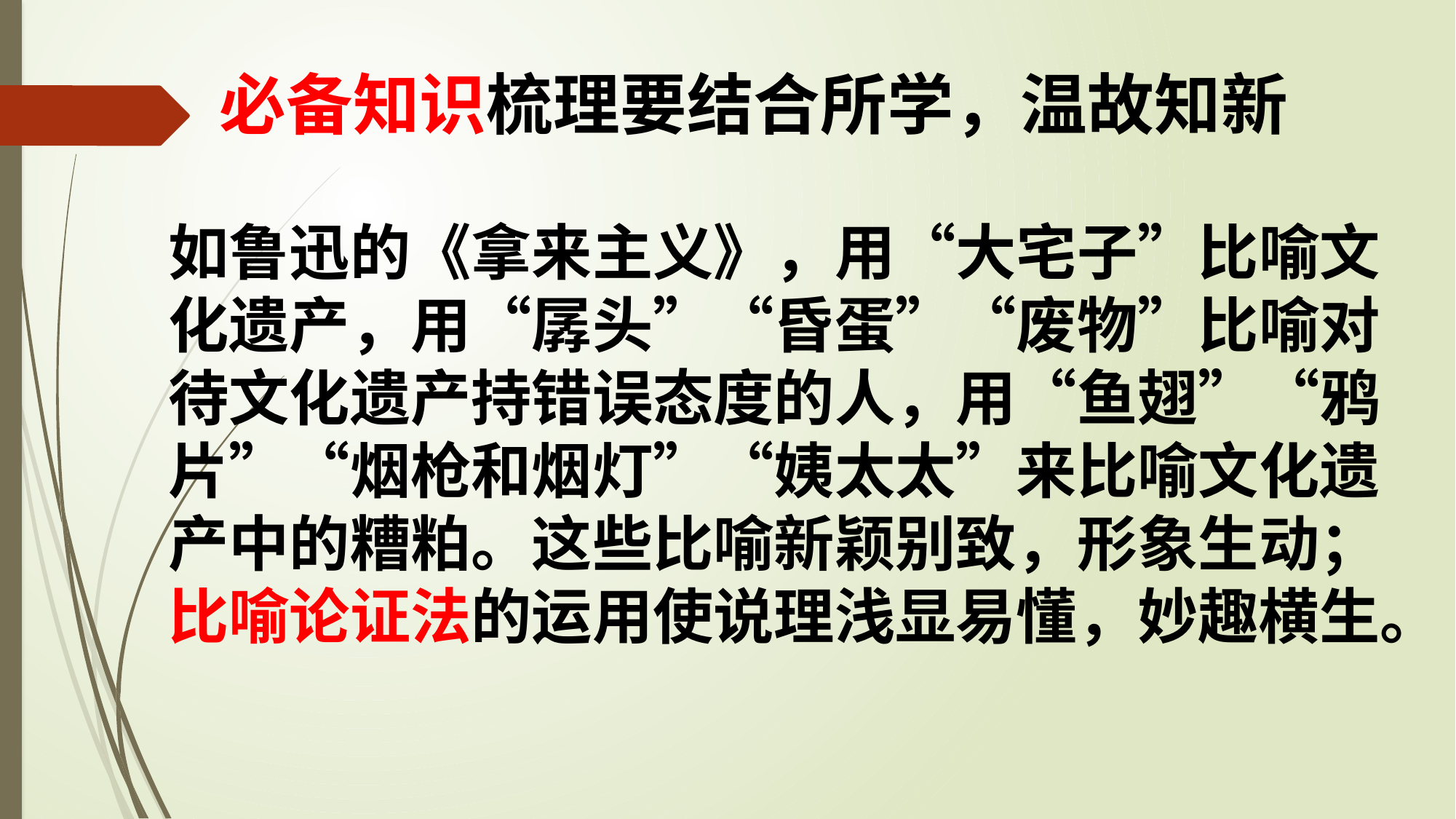

必备知识梳理要结合所学，温故知新
如鲁迅的《拿来主义》，用“大宅子”比喻文化遗产，用“孱头”“昏蛋”“废物”比喻对待文化遗产持错误态度的人，用“鱼翅”“鸦片”“烟枪和烟灯”“姨太太”来比喻文化遗产中的糟粕。这些比喻新颖别致，形象生动；比喻论证法的运用使说理浅显易懂，妙趣横生。